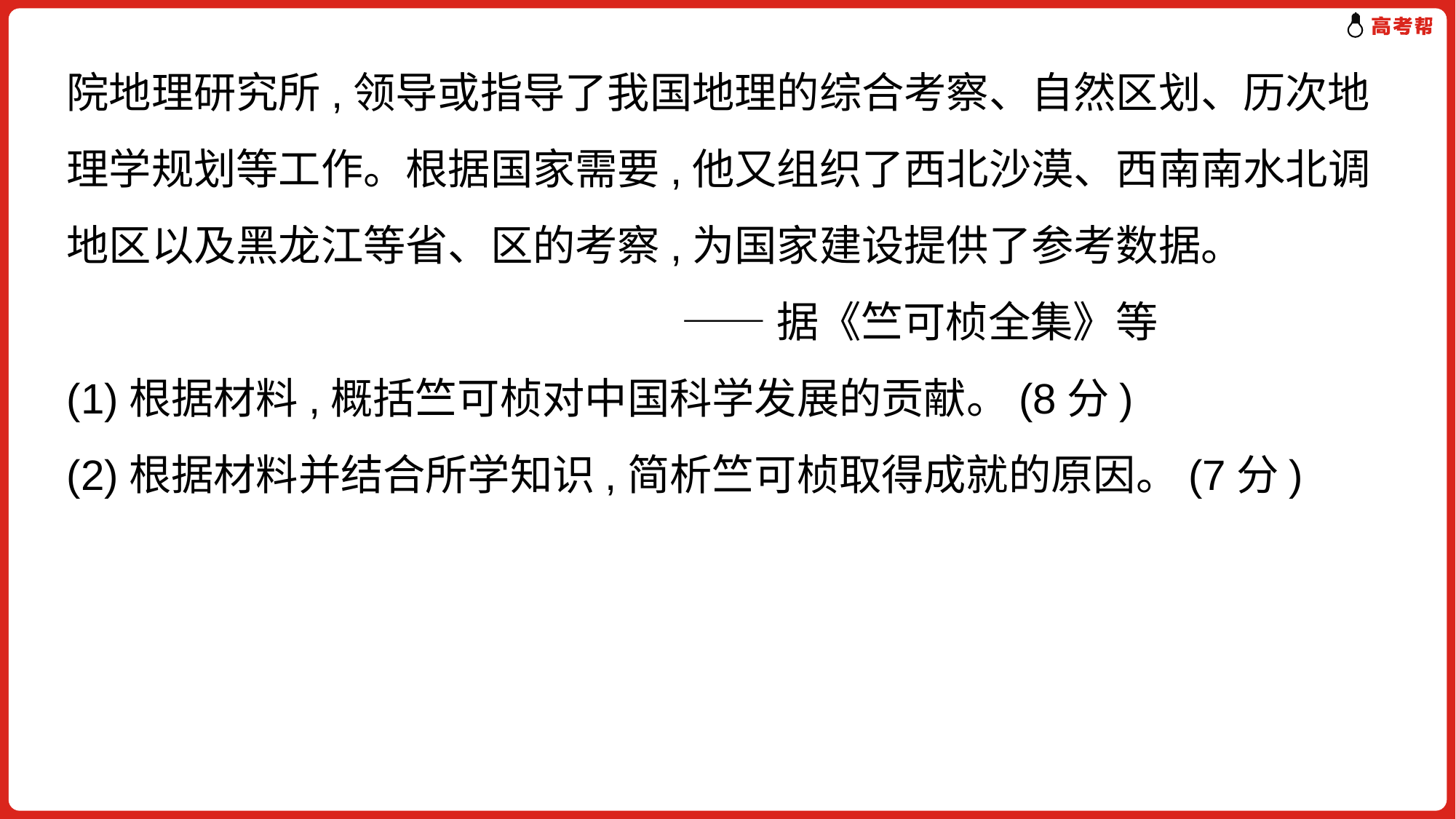

院地理研究所,领导或指导了我国地理的综合考察、自然区划、历次地理学规划等工作。根据国家需要,他又组织了西北沙漠、西南南水北调地区以及黑龙江等省、区的考察,为国家建设提供了参考数据。
                                                                 ——据《竺可桢全集》等
(1)根据材料,概括竺可桢对中国科学发展的贡献。(8分)
(2)根据材料并结合所学知识,简析竺可桢取得成就的原因。(7分)